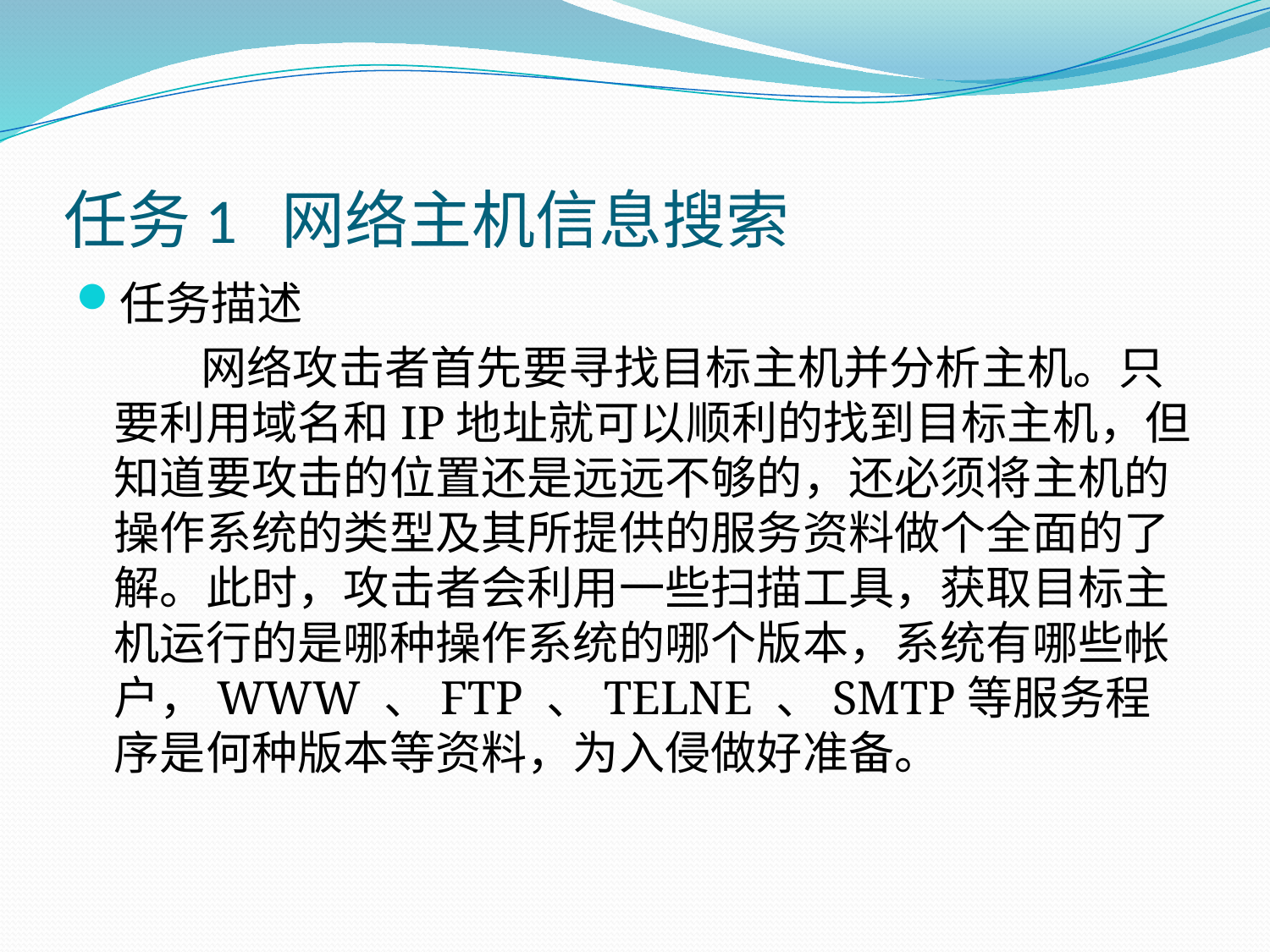

# 任务1  网络主机信息搜索
任务描述
           网络攻击者首先要寻找目标主机并分析主机。只要利用域名和IP地址就可以顺利的找到目标主机，但知道要攻击的位置还是远远不够的，还必须将主机的操作系统的类型及其所提供的服务资料做个全面的了解。此时，攻击者会利用一些扫描工具，获取目标主机运行的是哪种操作系统的哪个版本，系统有哪些帐户，WWW 、FTP 、TELNE 、SMTP等服务程序是何种版本等资料，为入侵做好准备。